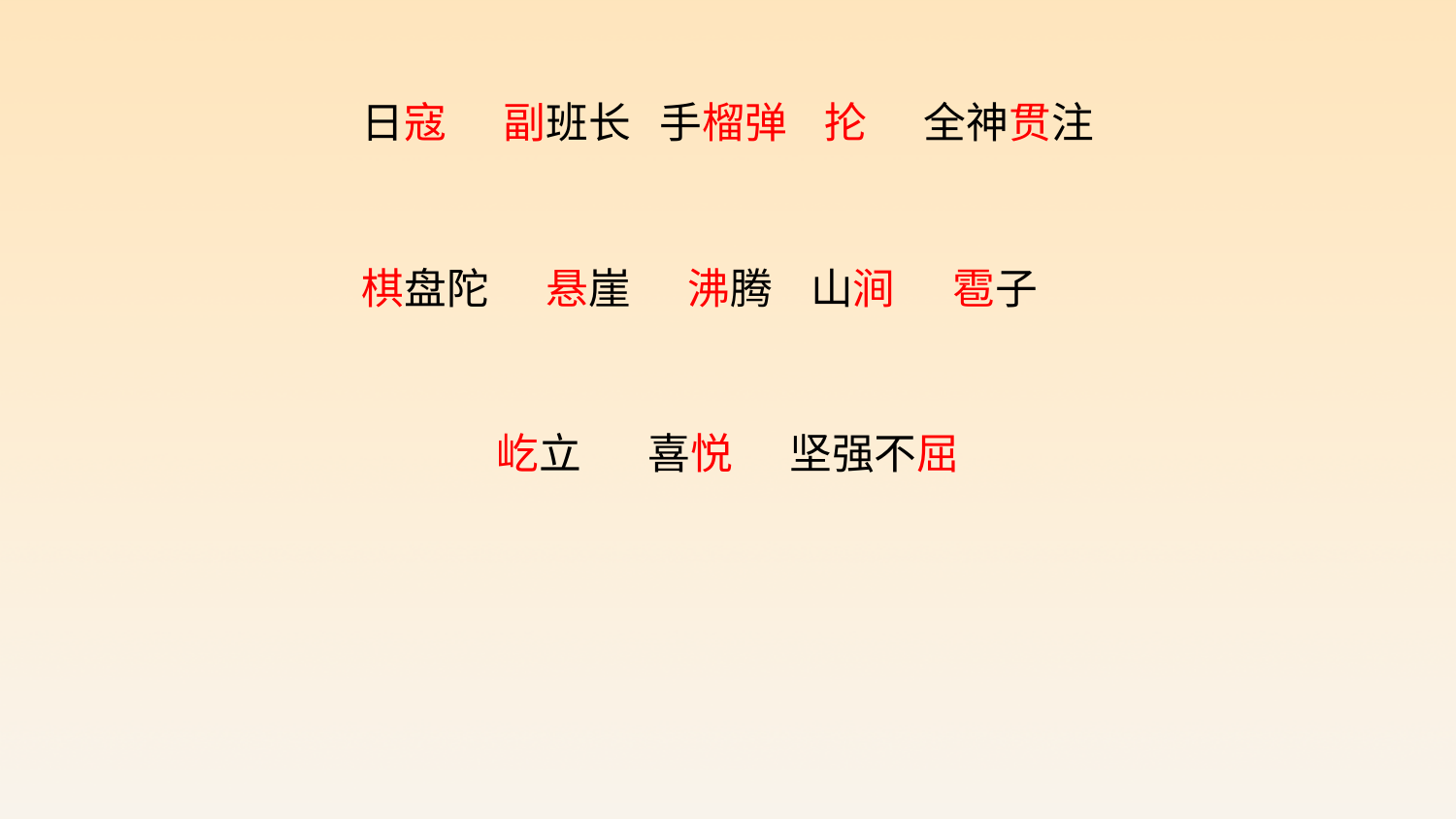

日寇      副班长   手榴弹    抡      全神贯注

棋盘陀      悬崖      沸腾    山涧      雹子

屹立       喜悦      坚强不屈